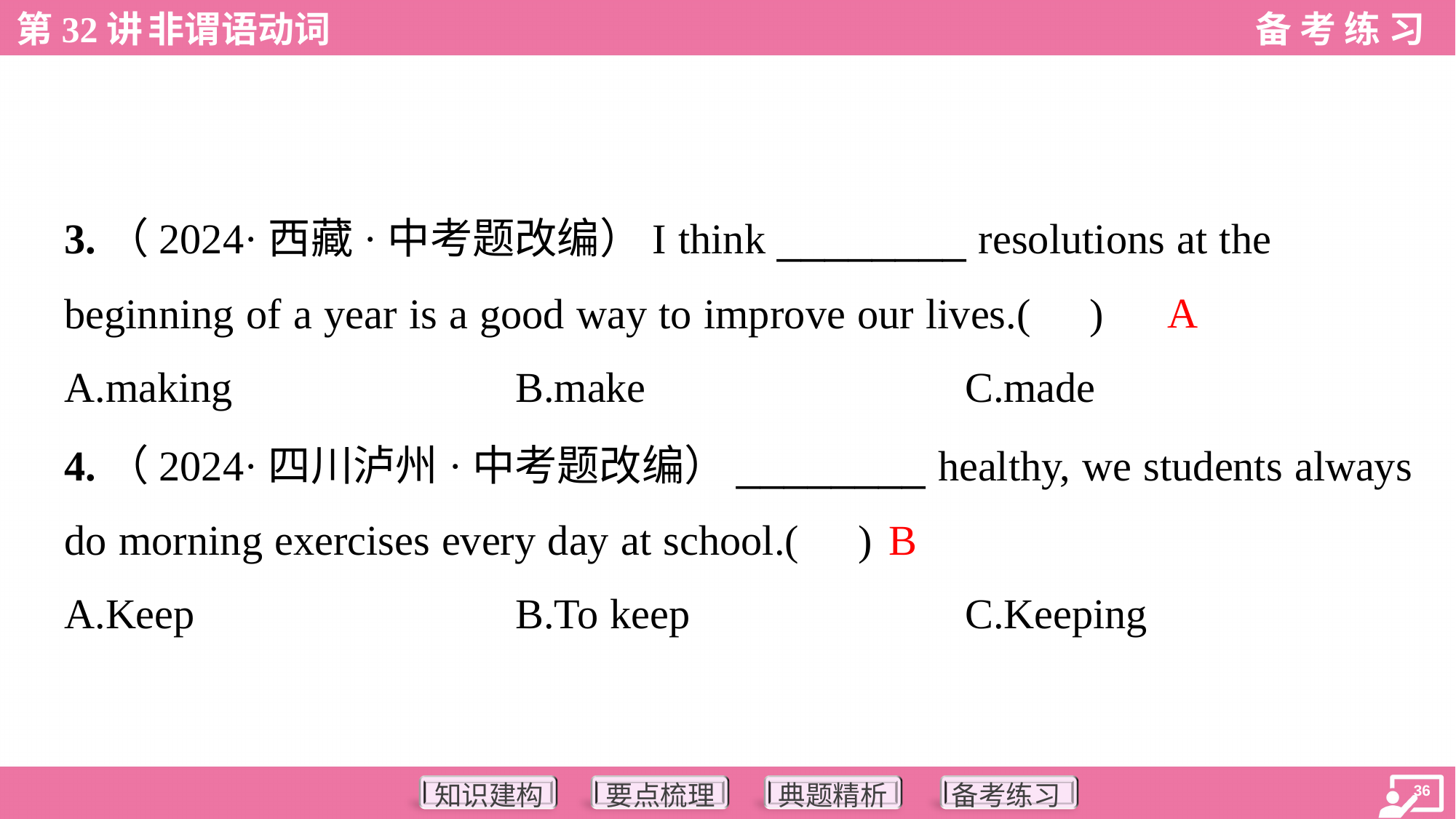

3.（2024·西藏·中考题改编）I think ________ resolutions at the
beginning of a year is a good way to improve our lives.(     )
A
A.making	B.make	C.made
4.（2024·四川泸州·中考题改编）________ healthy, we students always
do morning exercises every day at school.(     )
B
A.Keep	B.To keep	C.Keeping